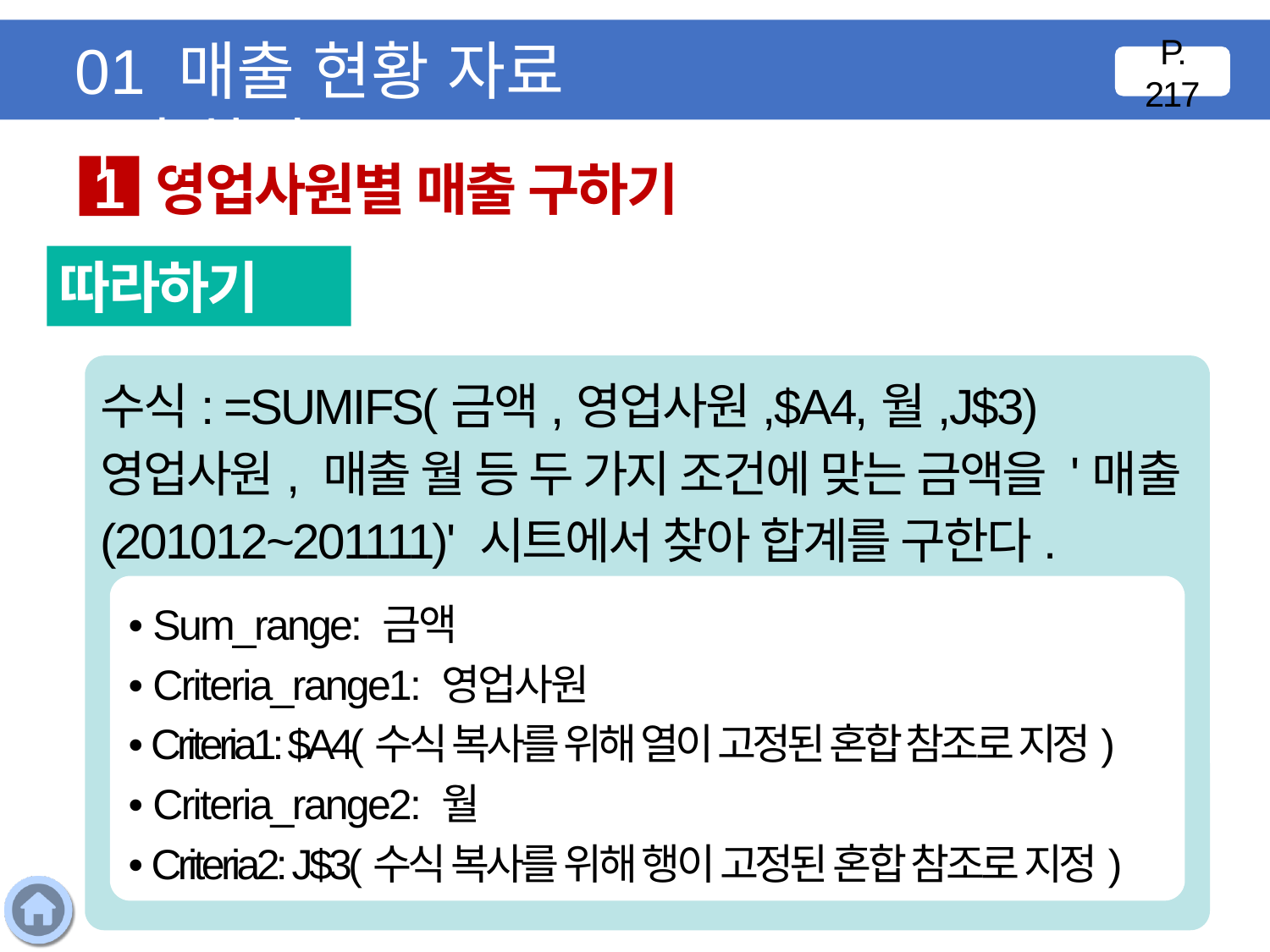

01 매출 현황 자료 구축하기
P. 217
영업사원별 매출 구하기
1
따라하기
수식: =SUMIFS(금액,영업사원,$A4,월,J$3)
영업사원, 매출 월 등 두 가지 조건에 맞는 금액을 '매출(201012~201111)' 시트에서 찾아 합계를 구한다.

• Sum_range: 금액
• Criteria_range1: 영업사원
• Criteria1: $A4(수식 복사를 위해 열이 고정된 혼합 참조로 지정)
• Criteria_range2: 월
• Criteria2: J$3(수식 복사를 위해 행이 고정된 혼합 참조로 지정)